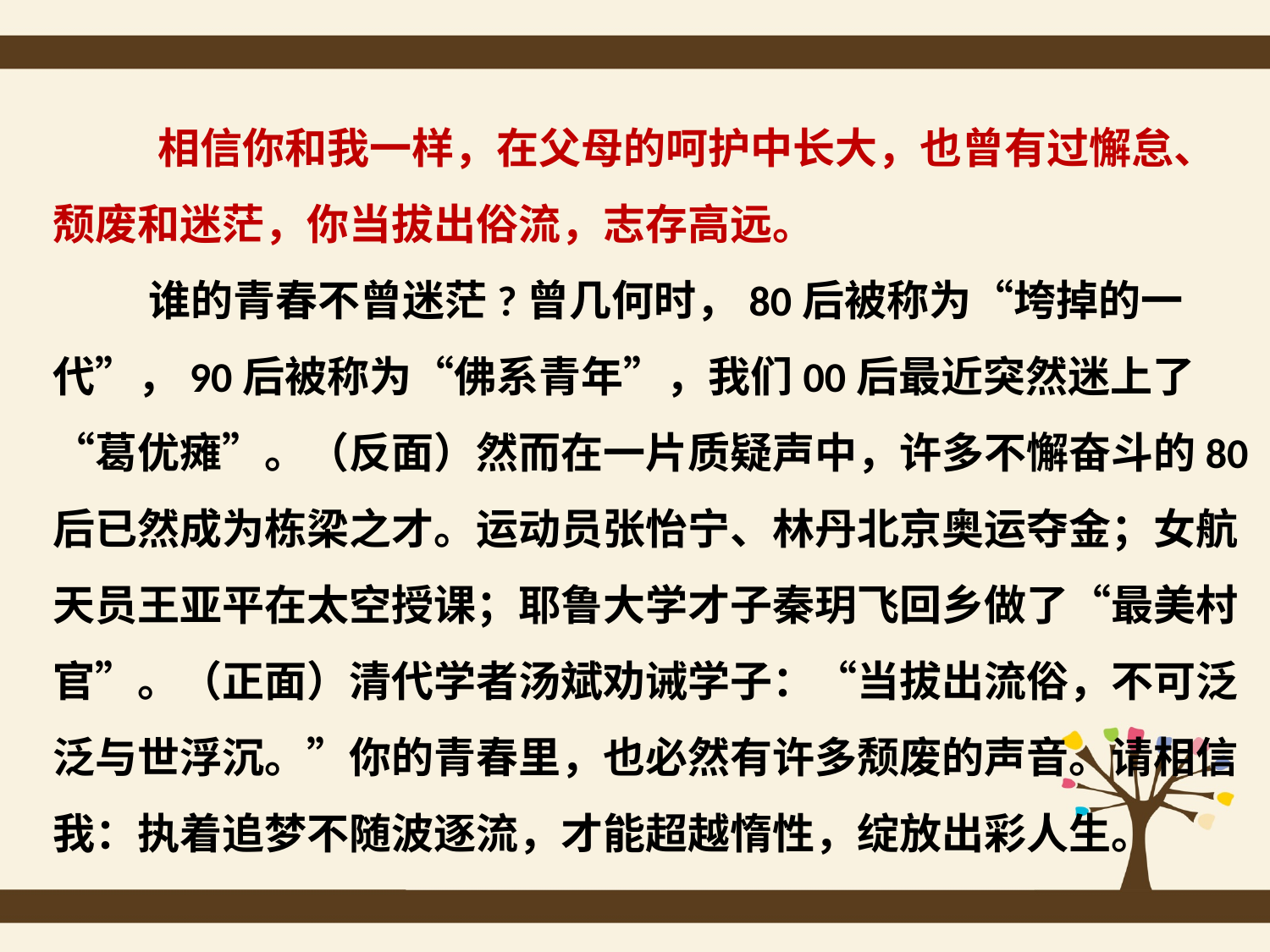

相信你和我一样，在父母的呵护中长大，也曾有过懈怠、颓废和迷茫，你当拔出俗流，志存高远。
         谁的青春不曾迷茫?曾几何时，80后被称为“垮掉的一代”，90后被称为“佛系青年”，我们00后最近突然迷上了“葛优瘫”。（反面）然而在一片质疑声中，许多不懈奋斗的80后已然成为栋梁之才。运动员张怡宁、林丹北京奥运夺金；女航天员王亚平在太空授课；耶鲁大学才子秦玥飞回乡做了“最美村官”。（正面）清代学者汤斌劝诫学子：“当拔出流俗，不可泛泛与世浮沉。”你的青春里，也必然有许多颓废的声音。请相信我：执着追梦不随波逐流，才能超越惰性，绽放出彩人生。